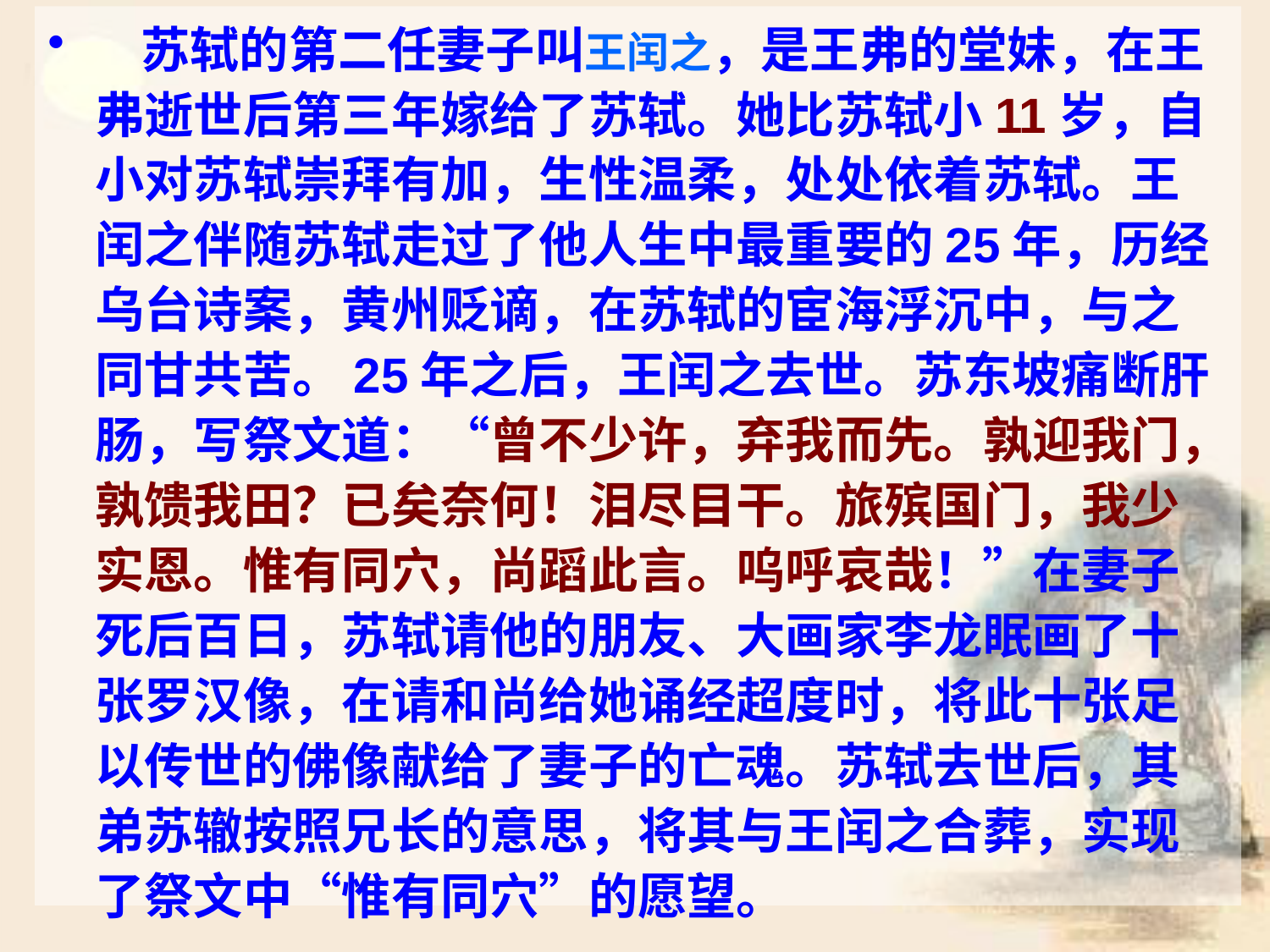

苏轼的第二任妻子叫王闰之，是王弗的堂妹，在王弗逝世后第三年嫁给了苏轼。她比苏轼小11岁，自小对苏轼崇拜有加，生性温柔，处处依着苏轼。王闰之伴随苏轼走过了他人生中最重要的25年，历经乌台诗案，黄州贬谪，在苏轼的宦海浮沉中，与之同甘共苦。25年之后，王闰之去世。苏东坡痛断肝肠，写祭文道：“曾不少许，弃我而先。孰迎我门，孰馈我田？已矣奈何！泪尽目干。旅殡国门，我少实恩。惟有同穴，尚蹈此言。呜呼哀哉！”在妻子死后百日，苏轼请他的朋友、大画家李龙眠画了十张罗汉像，在请和尚给她诵经超度时，将此十张足以传世的佛像献给了妻子的亡魂。苏轼去世后，其弟苏辙按照兄长的意思，将其与王闰之合葬，实现了祭文中“惟有同穴”的愿望。